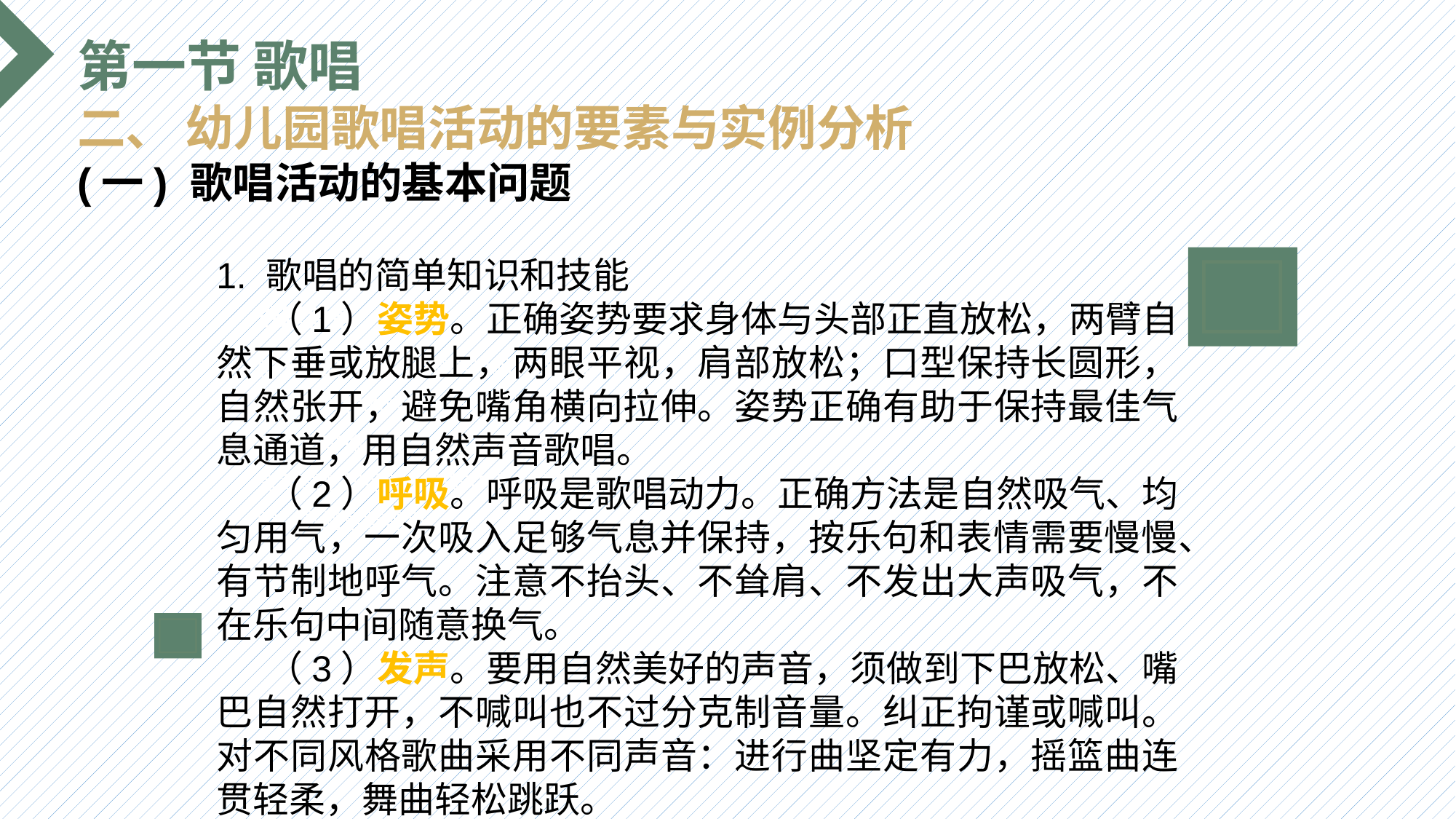

第一节 歌唱
二、 幼儿园歌唱活动的要素与实例分析
(一) 歌唱活动的基本问题

1. 歌唱的简单知识和技能
     （1）姿势。正确姿势要求身体与头部正直放松，两臂自然下垂或放腿上，两眼平视，肩部放松；口型保持长圆形，自然张开，避免嘴角横向拉伸。姿势正确有助于保持最佳气息通道，用自然声音歌唱。
     （2）呼吸。呼吸是歌唱动力。正确方法是自然吸气、均匀用气，一次吸入足够气息并保持，按乐句和表情需要慢慢、有节制地呼气。注意不抬头、不耸肩、不发出大声吸气，不在乐句中间随意换气。
     （3）发声。要用自然美好的声音，须做到下巴放松、嘴巴自然打开，不喊叫也不过分克制音量。纠正拘谨或喊叫。对不同风格歌曲采用不同声音：进行曲坚定有力，摇篮曲连贯轻柔，舞曲轻松跳跃。

选题背景
输入您的内容，请简要说明，言简意赅即可输入您的内容，请简要说明，言简意赅即可输入您的内容，请简要说明，言简意赅即可输入您的内容，请简要说明，言简意赅即可